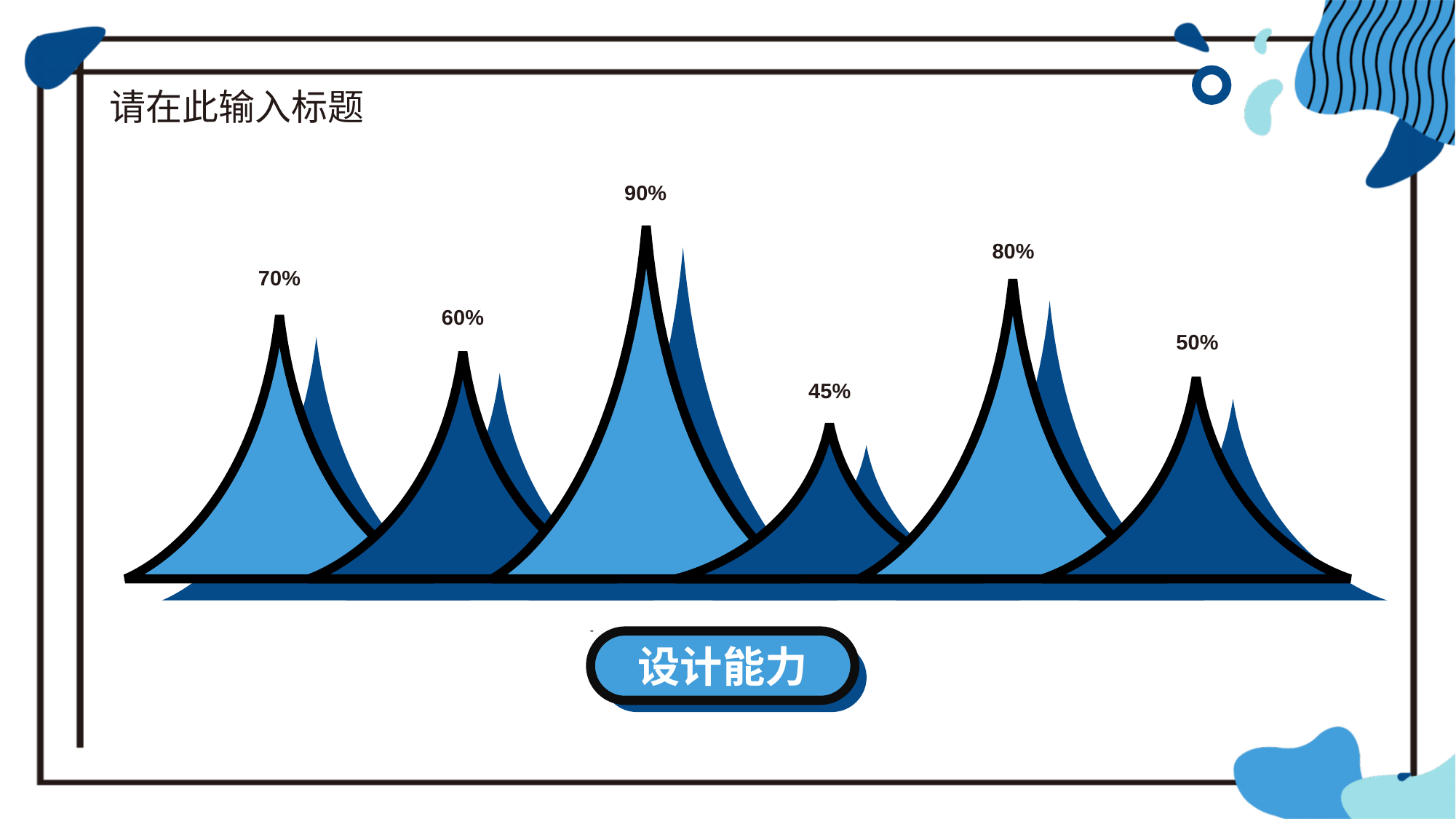

90%

80%
70%

60%

50%

45%

设计能力